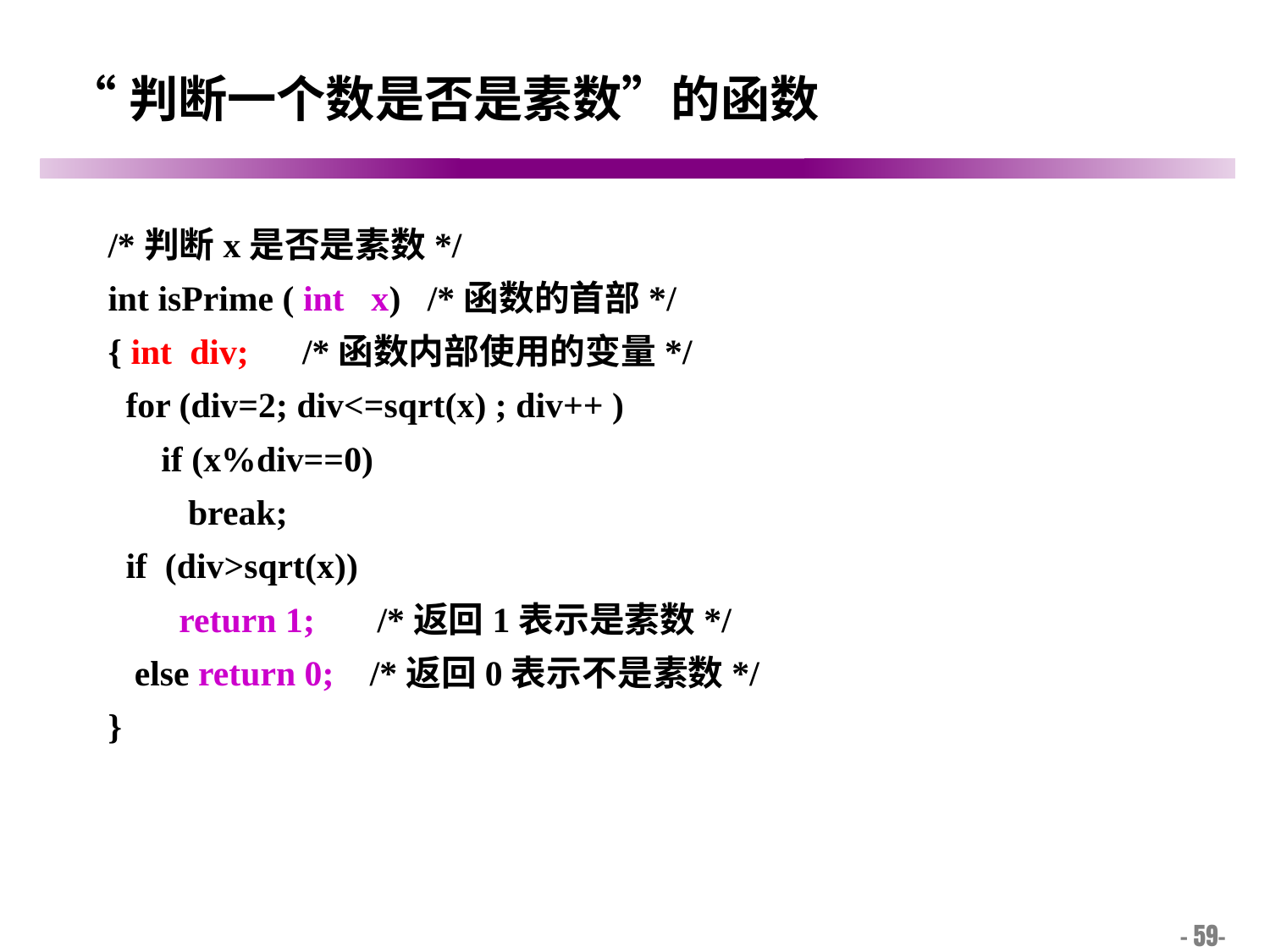

# “判断一个数是否是素数”的函数
/*判断x是否是素数*/
int isPrime ( int   x)   /*函数的首部*/
{ int  div;      /*函数内部使用的变量*/
  for (div=2; div<=sqrt(x) ; div++ )
      if (x%div==0)
         break;
  if  (div>sqrt(x))
        return 1;       /*返回1表示是素数*/
   else return 0;    /*返回0表示不是素数*/
}
 - 59-